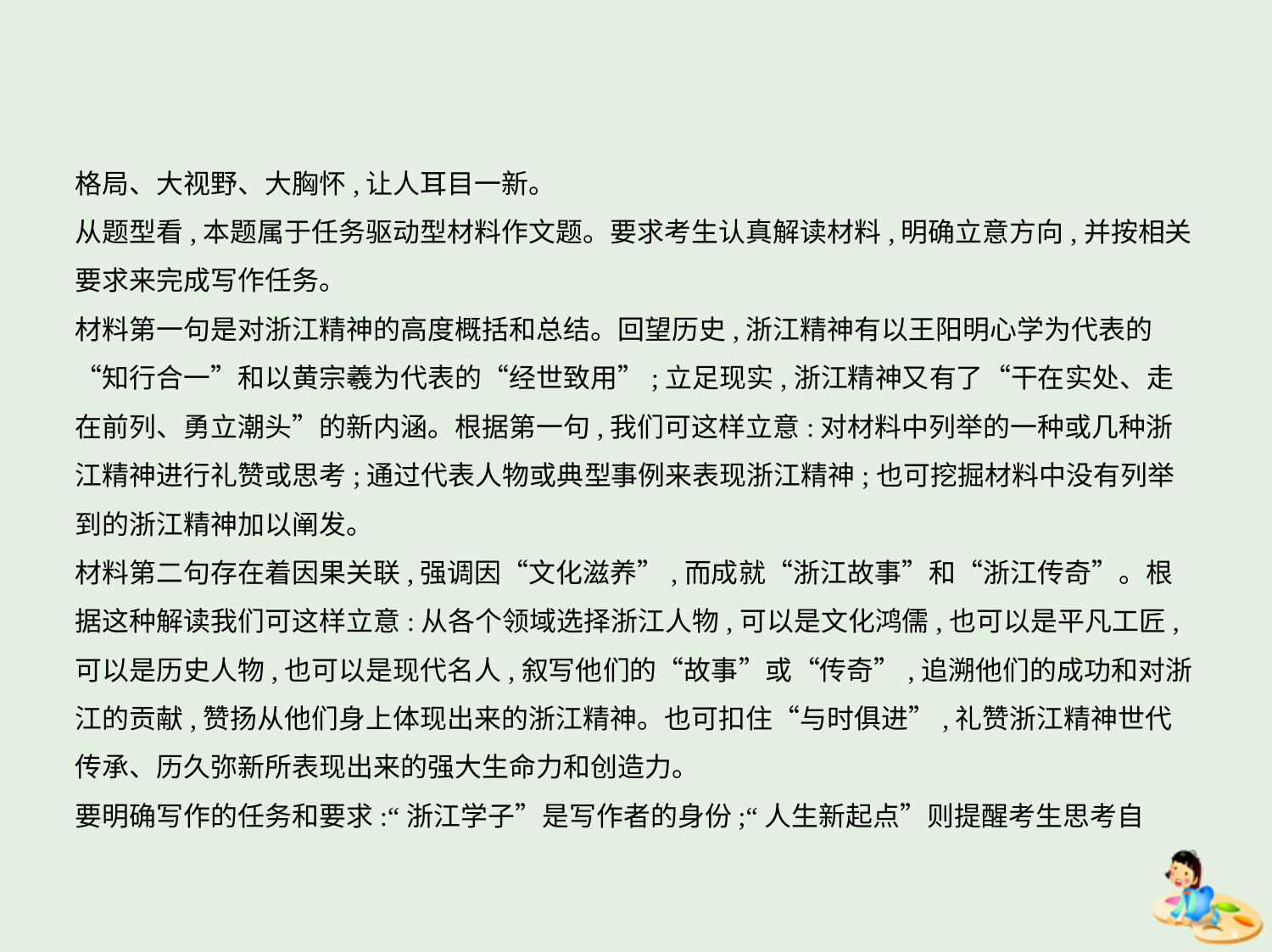

格局、大视野、大胸怀,让人耳目一新。
从题型看,本题属于任务驱动型材料作文题。要求考生认真解读材料,明确立意方向,并按相关
要求来完成写作任务。
材料第一句是对浙江精神的高度概括和总结。回望历史,浙江精神有以王阳明心学为代表的
“知行合一”和以黄宗羲为代表的“经世致用”;立足现实,浙江精神又有了“干在实处、走
在前列、勇立潮头”的新内涵。根据第一句,我们可这样立意:对材料中列举的一种或几种浙
江精神进行礼赞或思考;通过代表人物或典型事例来表现浙江精神;也可挖掘材料中没有列举
到的浙江精神加以阐发。
材料第二句存在着因果关联,强调因“文化滋养”,而成就“浙江故事”和“浙江传奇”。根
据这种解读我们可这样立意:从各个领域选择浙江人物,可以是文化鸿儒,也可以是平凡工匠,
可以是历史人物,也可以是现代名人,叙写他们的“故事”或“传奇”,追溯他们的成功和对浙
江的贡献,赞扬从他们身上体现出来的浙江精神。也可扣住“与时俱进”,礼赞浙江精神世代
传承、历久弥新所表现出来的强大生命力和创造力。
要明确写作的任务和要求:“浙江学子”是写作者的身份;“人生新起点”则提醒考生思考自